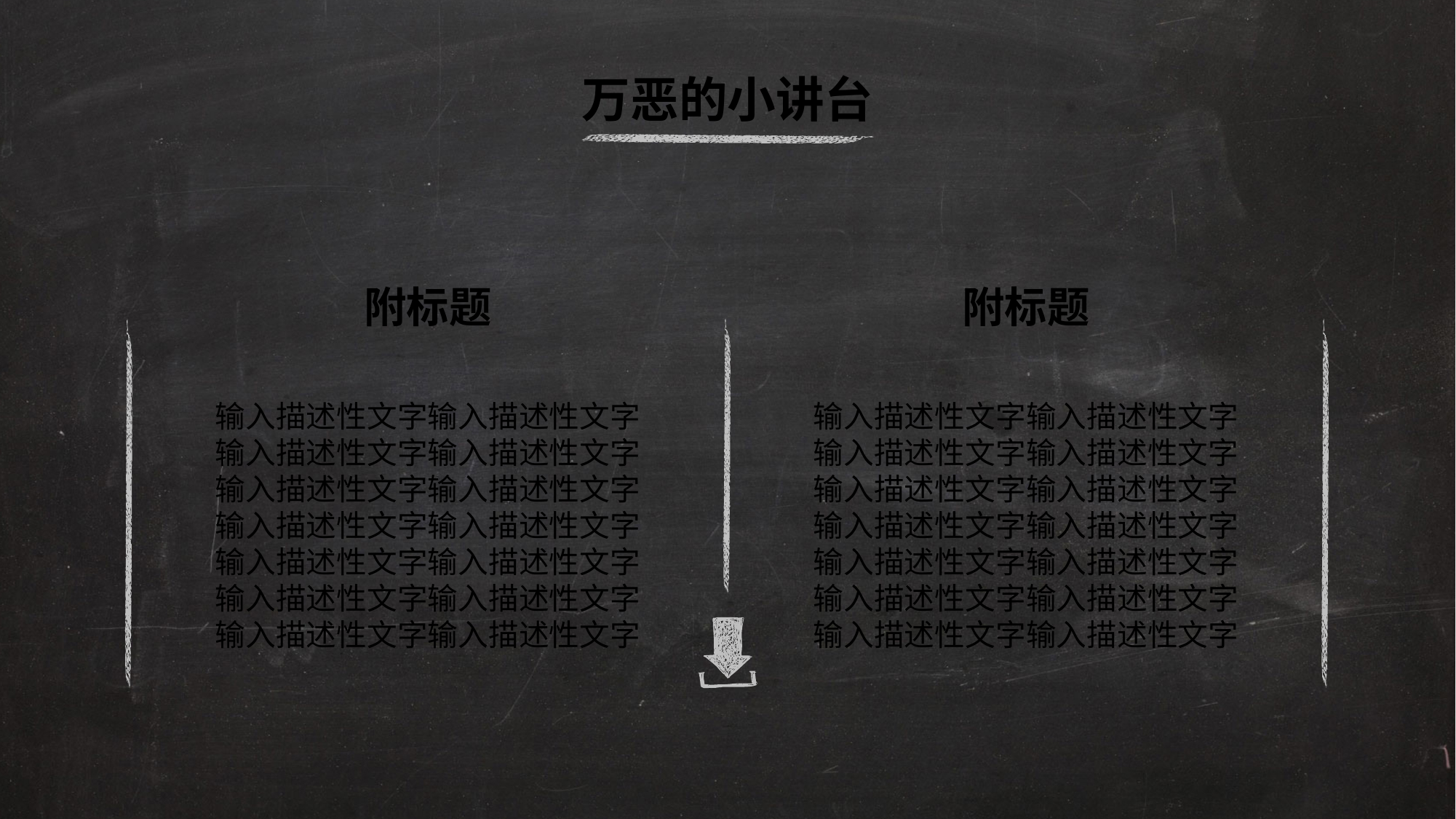

万恶的小讲台

附标题
附标题
输入描述性文字输入描述性文字输入描述性文字输入描述性文字输入描述性文字输入描述性文字输入描述性文字输入描述性文字输入描述性文字输入描述性文字输入描述性文字输入描述性文字输入描述性文字输入描述性文字
输入描述性文字输入描述性文字输入描述性文字输入描述性文字输入描述性文字输入描述性文字输入描述性文字输入描述性文字输入描述性文字输入描述性文字输入描述性文字输入描述性文字输入描述性文字输入描述性文字